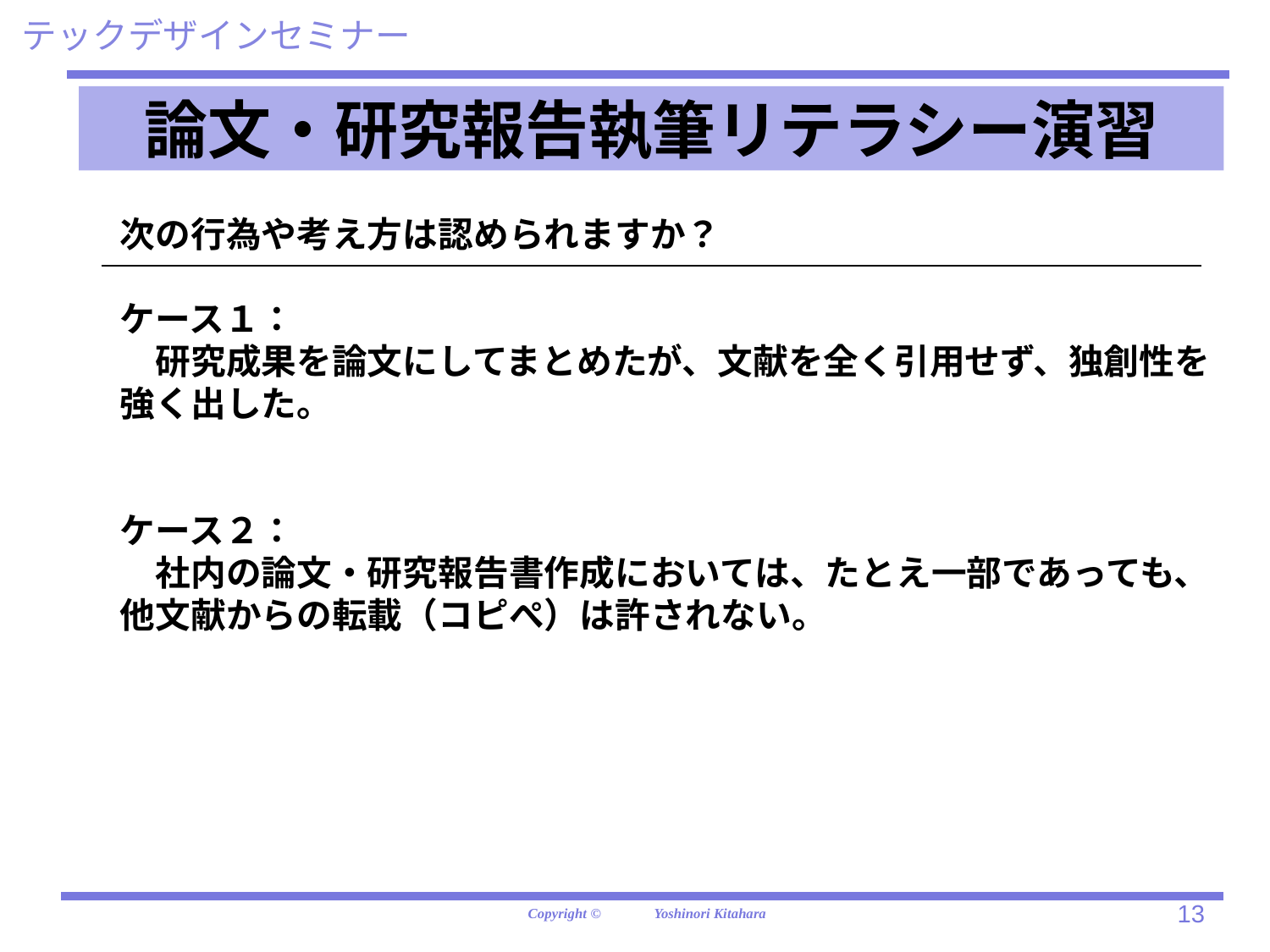

論文・研究報告執筆リテラシー演習
次の行為や考え方は認められますか？

ケース１：
　研究成果を論文にしてまとめたが、文献を全く引用せず、独創性を強く出した。

ケース２：
　社内の論文・研究報告書作成においては、たとえ一部であっても、他文献からの転載（コピぺ）は許されない。